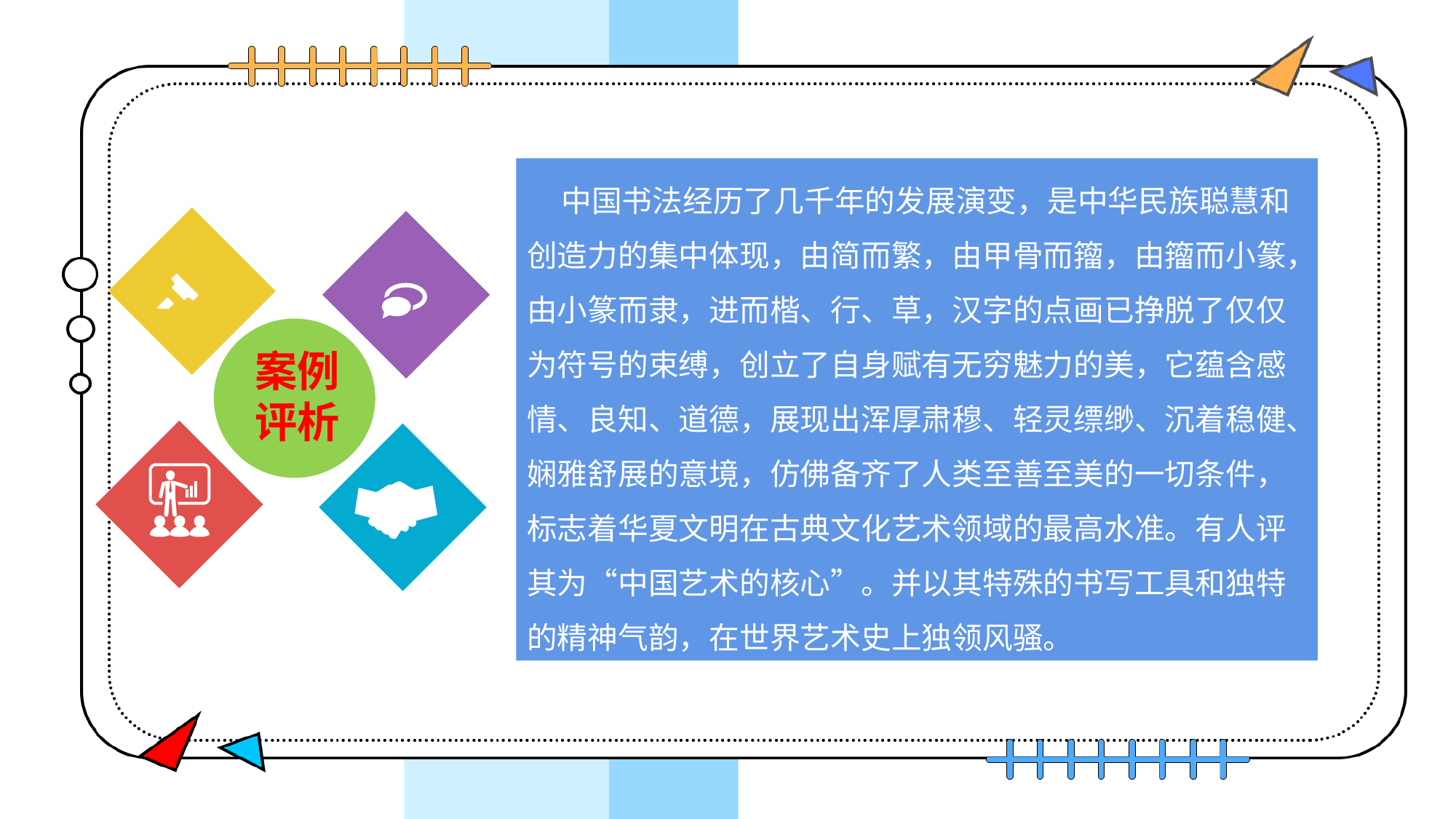

中国书法经历了几千年的发展演变，是中华民族聪慧和创造力的集中体现，由简而繁，由甲骨而籀，由籀而小篆，由小篆而隶，进而楷、行、草，汉字的点画已挣脱了仅仅为符号的束缚，创立了自身赋有无穷魅力的美，它蕴含感情、良知、道德，展现出浑厚肃穆、轻灵缥缈、沉着稳健、娴雅舒展的意境，仿佛备齐了人类至善至美的一切条件，标志着华夏文明在古典文化艺术领域的最高水准。有人评其为“中国艺术的核心”。并以其特殊的书写工具和独特的精神气韵，在世界艺术史上独领风骚。

案例
评析